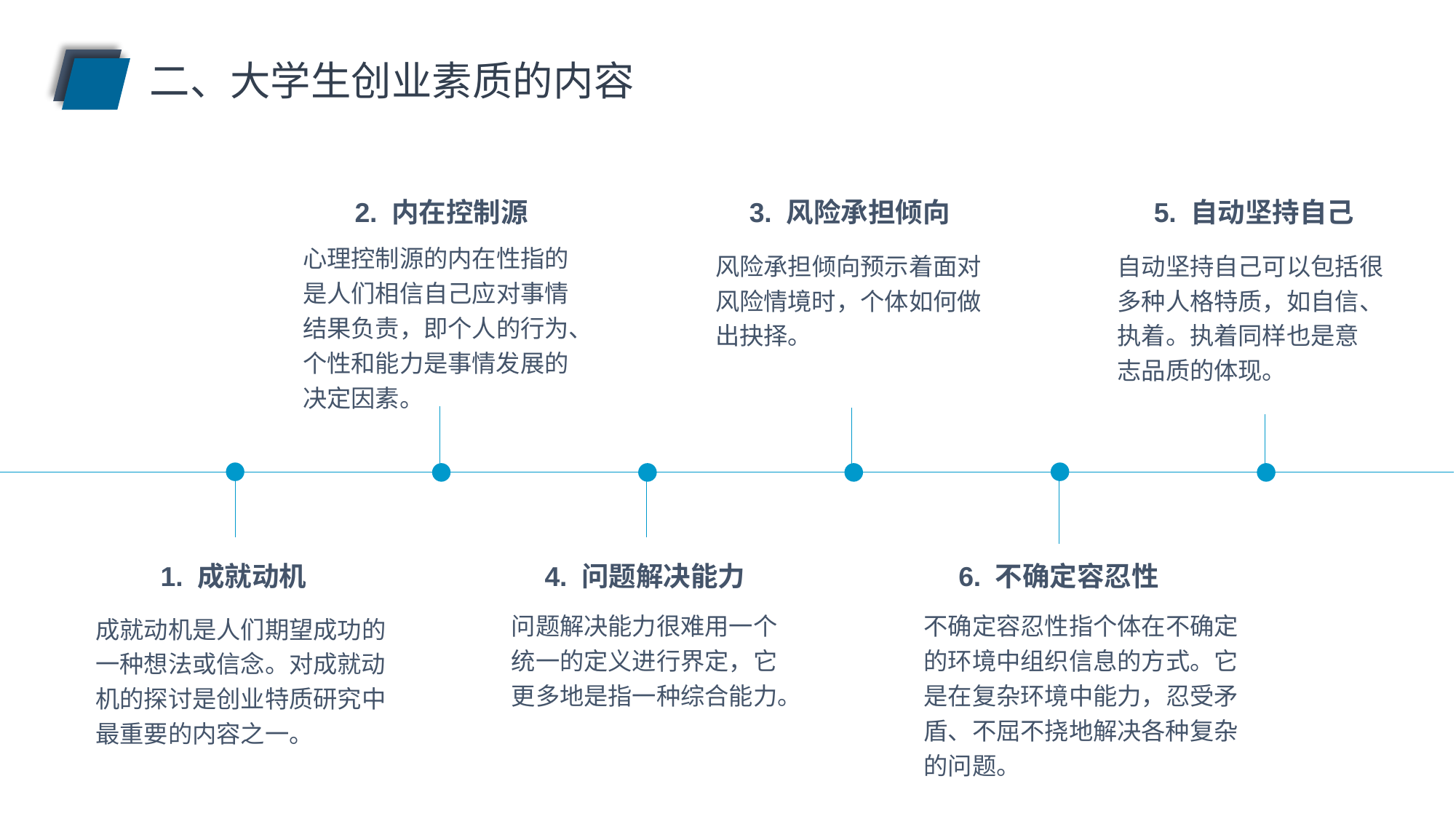

二、大学生创业素质的内容
2. 内在控制源
3. 风险承担倾向
5. 自动坚持自己
心理控制源的内在性指的是人们相信自己应对事情结果负责，即个人的行为、个性和能力是事情发展的决定因素。
风险承担倾向预示着面对风险情境时，个体如何做出抉择。
自动坚持自己可以包括很多种人格特质，如自信、执着。执着同样也是意
志品质的体现。

1. 成就动机
4. 问题解决能力
6. 不确定容忍性
问题解决能力很难用一个统一的定义进行界定，它更多地是指一种综合能力。
不确定容忍性指个体在不确定的环境中组织信息的方式。它是在复杂环境中能力，忍受矛盾、不屈不挠地解决各种复杂的问题。
成就动机是人们期望成功的一种想法或信念。对成就动机的探讨是创业特质研究中最重要的内容之一。